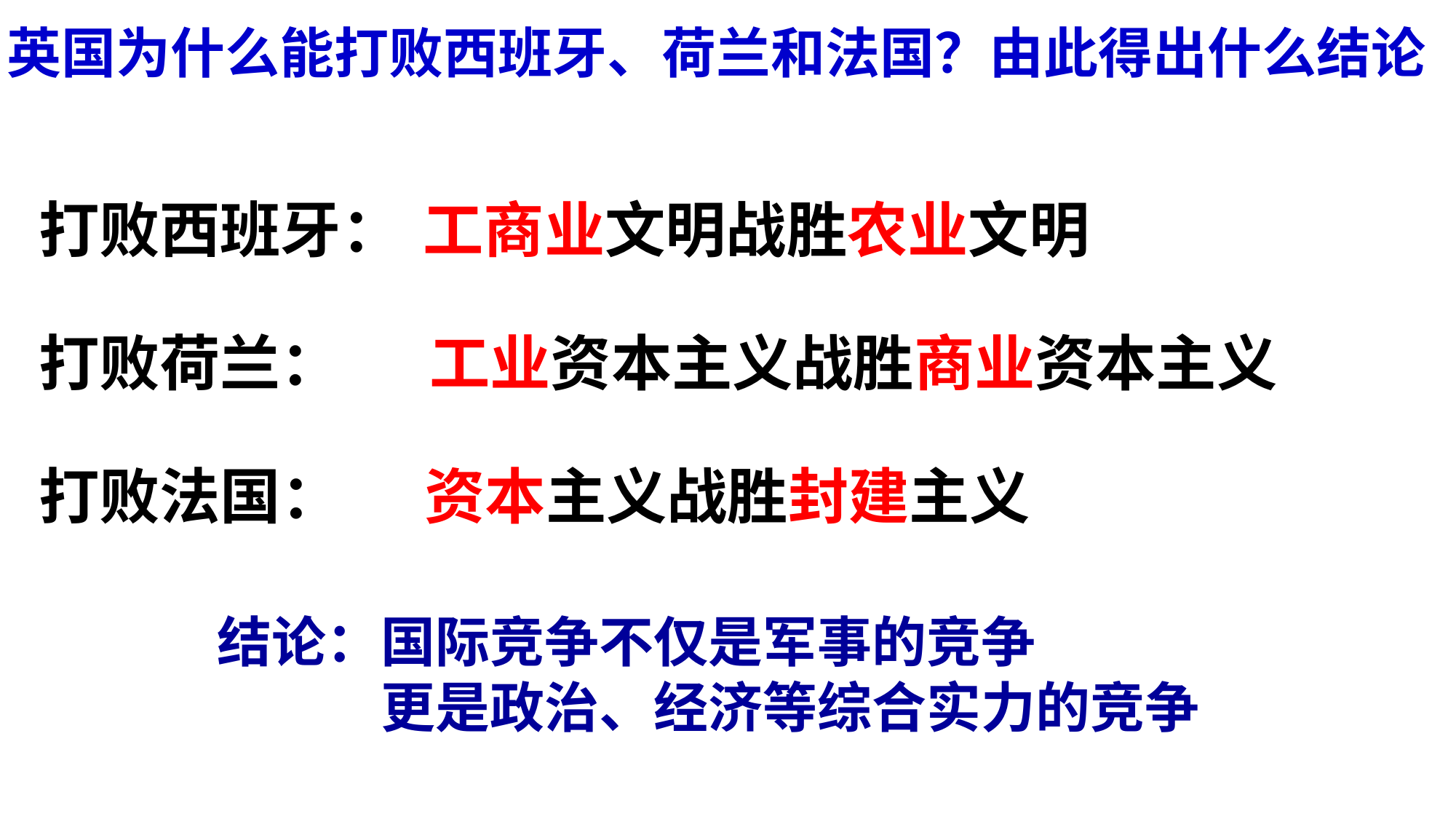

英国为什么能打败西班牙、荷兰和法国？由此得出什么结论
打败西班牙：
工商业文明战胜农业文明
打败荷兰：
工业资本主义战胜商业资本主义
打败法国：
资本主义战胜封建主义
结论：国际竞争不仅是军事的竞争
　　　更是政治、经济等综合实力的竞争